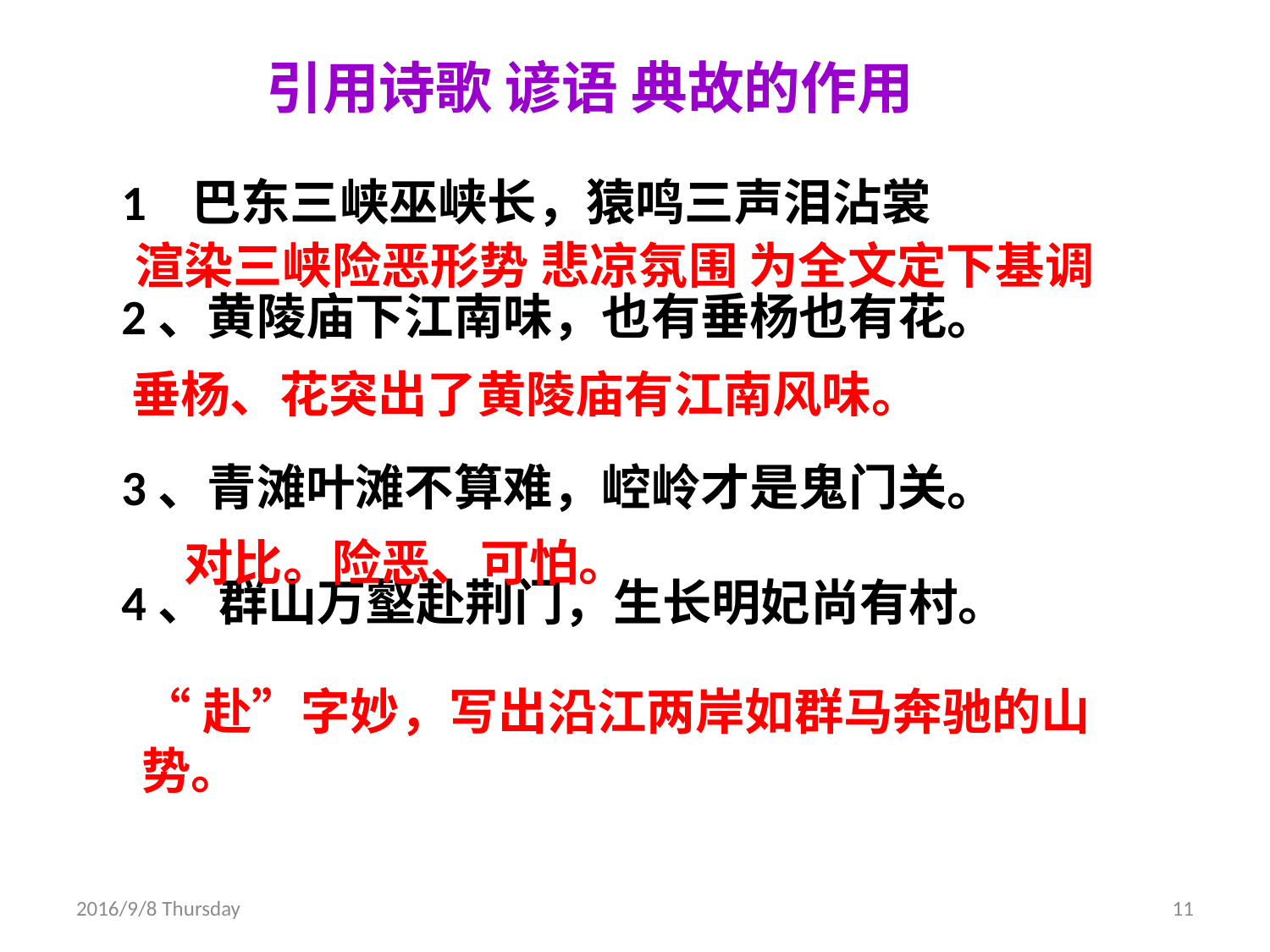

# 引用诗歌 谚语 典故的作用
   1   巴东三峡巫峡长，猿鸣三声泪沾裳

   2、黄陵庙下江南味，也有垂杨也有花。

   3、青滩叶滩不算难，崆岭才是鬼门关。

   4、 群山万壑赴荆门，生长明妃尚有村。

 渲染三峡险恶形势 悲凉氛围 为全文定下基调
垂杨、花突出了黄陵庙有江南风味。
 对比。险恶、可怕。
“赴”字妙，写出沿江两岸如群马奔驰的山势。
2016/9/8 Thursday
11